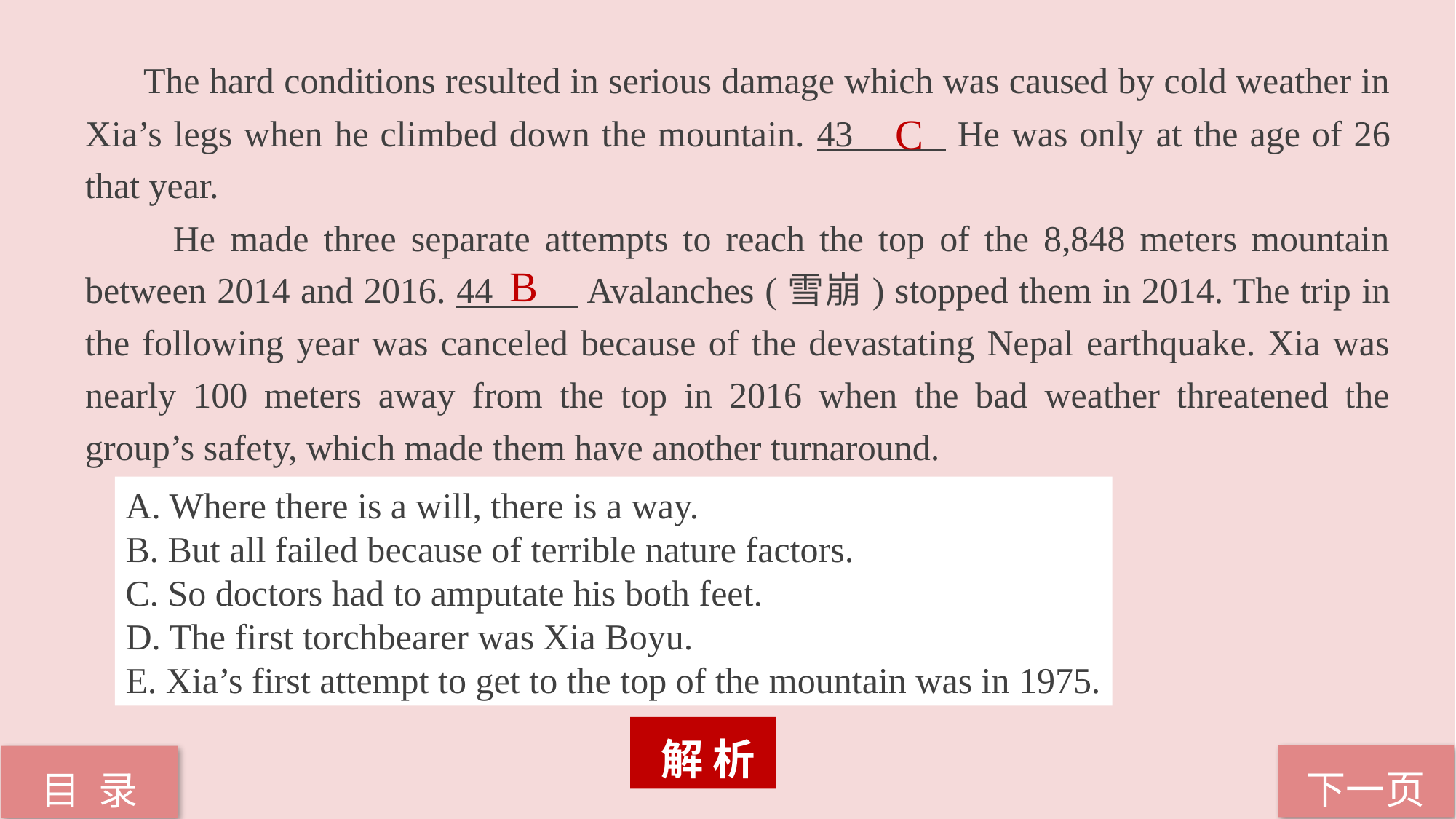

The hard conditions resulted in serious damage which was caused by cold weather in Xia’s legs when he climbed down the mountain. 43         He was only at the age of 26 that year.
      He made three separate attempts to reach the top of the 8,848 meters mountain between 2014 and 2016. 44         Avalanches (雪崩) stopped them in 2014. The trip in the following year was canceled because of the devastating Nepal earthquake. Xia was nearly 100 meters away from the top in 2016 when the bad weather threatened the group’s safety, which made them have another turnaround.
C
B
A. Where there is a will, there is a way.
B. But all failed because of terrible nature factors.
C. So doctors had to amputate his both feet.
D. The first torchbearer was Xia Boyu.
E. Xia’s first attempt to get to the top of the mountain was in 1975.
 解 析